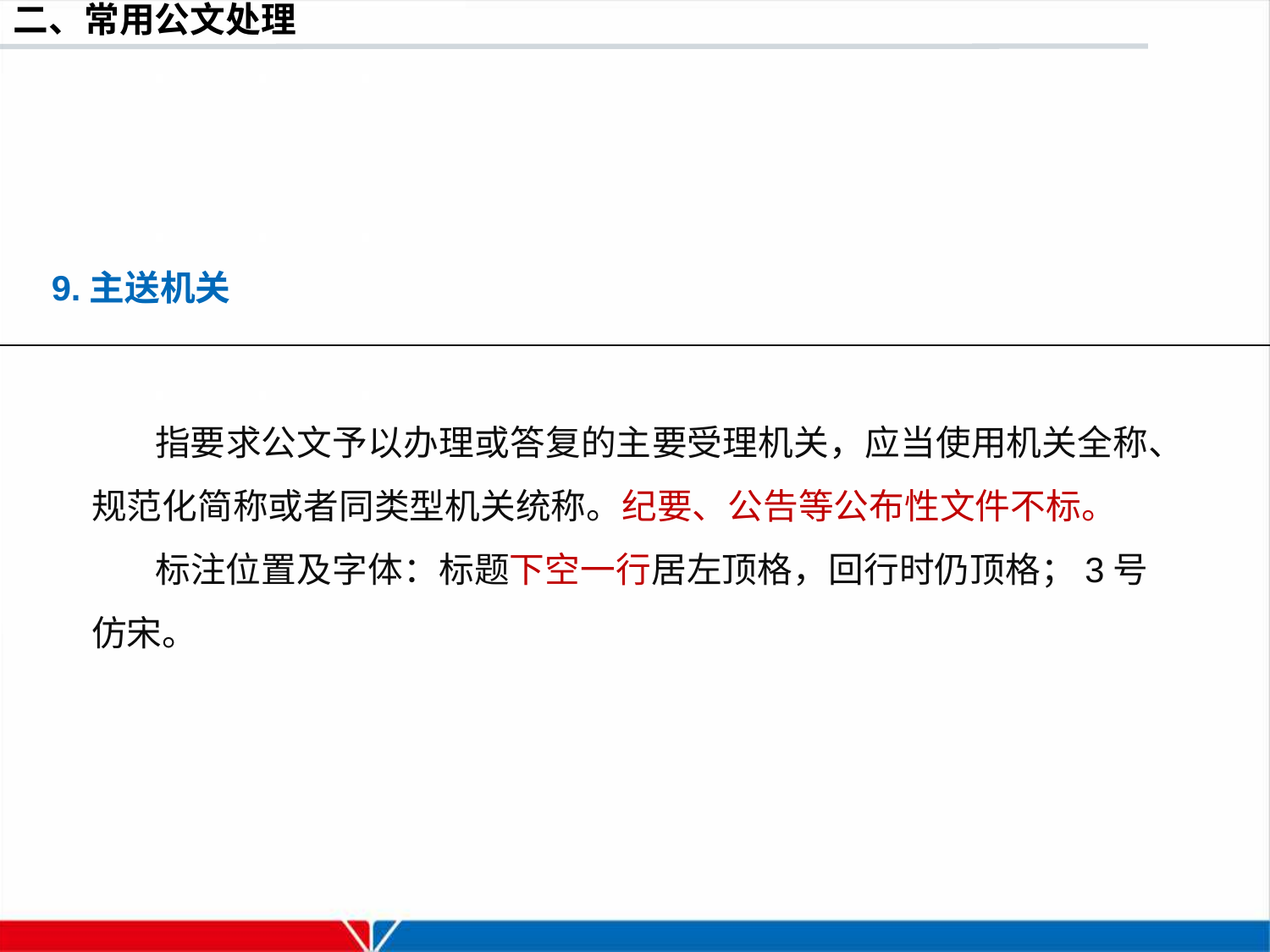

9.主送机关
指要求公文予以办理或答复的主要受理机关，应当使用机关全称、规范化简称或者同类型机关统称。纪要、公告等公布性文件不标。
标注位置及字体：标题下空一行居左顶格，回行时仍顶格；3号仿宋。